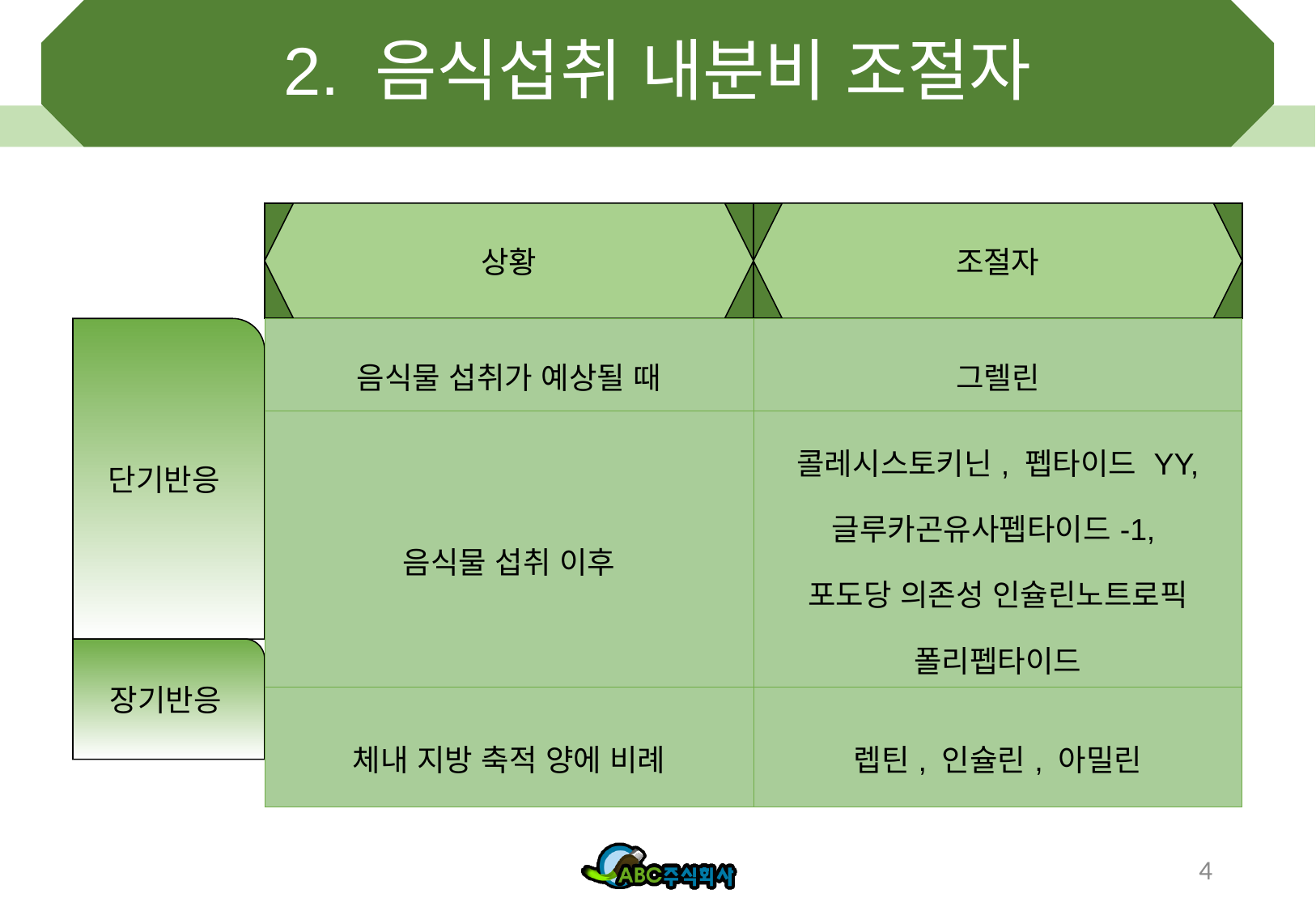

# 2. 음식섭취 내분비 조절자

상황

조절자
단기반응
| 음식물 섭취가 예상될 때 | 그렐린 |
| --- | --- |
| 음식물 섭취 이후 | 콜레시스토키닌, 펩타이드 YY, 글루카곤유사펩타이드-1, 포도당 의존성 인슐린노트로픽 폴리펩타이드 |
| 체내 지방 축적 양에 비례 | 렙틴, 인슐린, 아밀린 |
장기반응
4